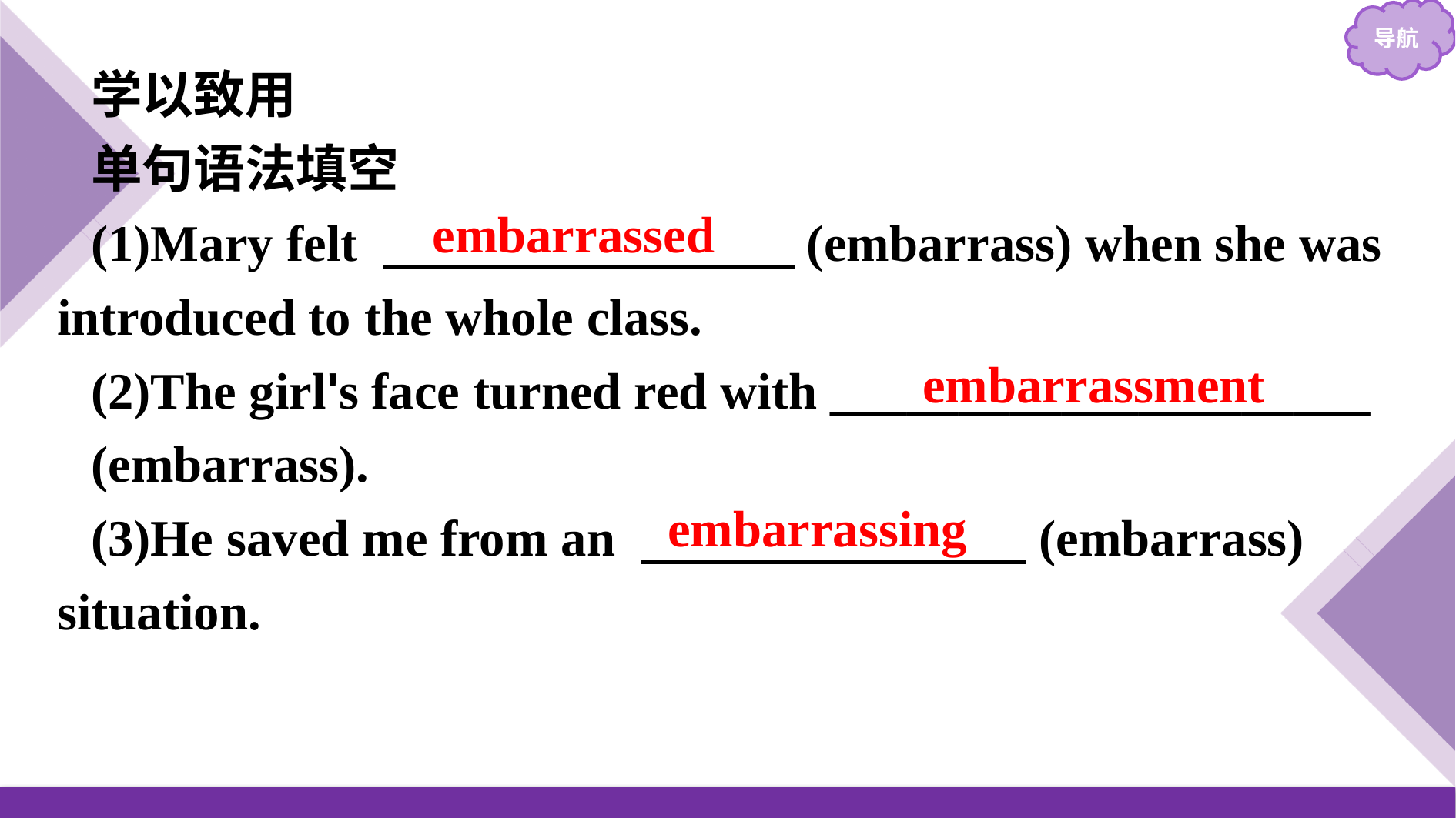

学以致用
单句语法填空
(1)Mary felt 　　　　　　　　(embarrass) when she was introduced to the whole class.
(2)The girl's face turned red with _____________________
(embarrass).
(3)He saved me from an 　　　　　　　 (embarrass) situation.
embarrassed
embarrassment
embarrassing